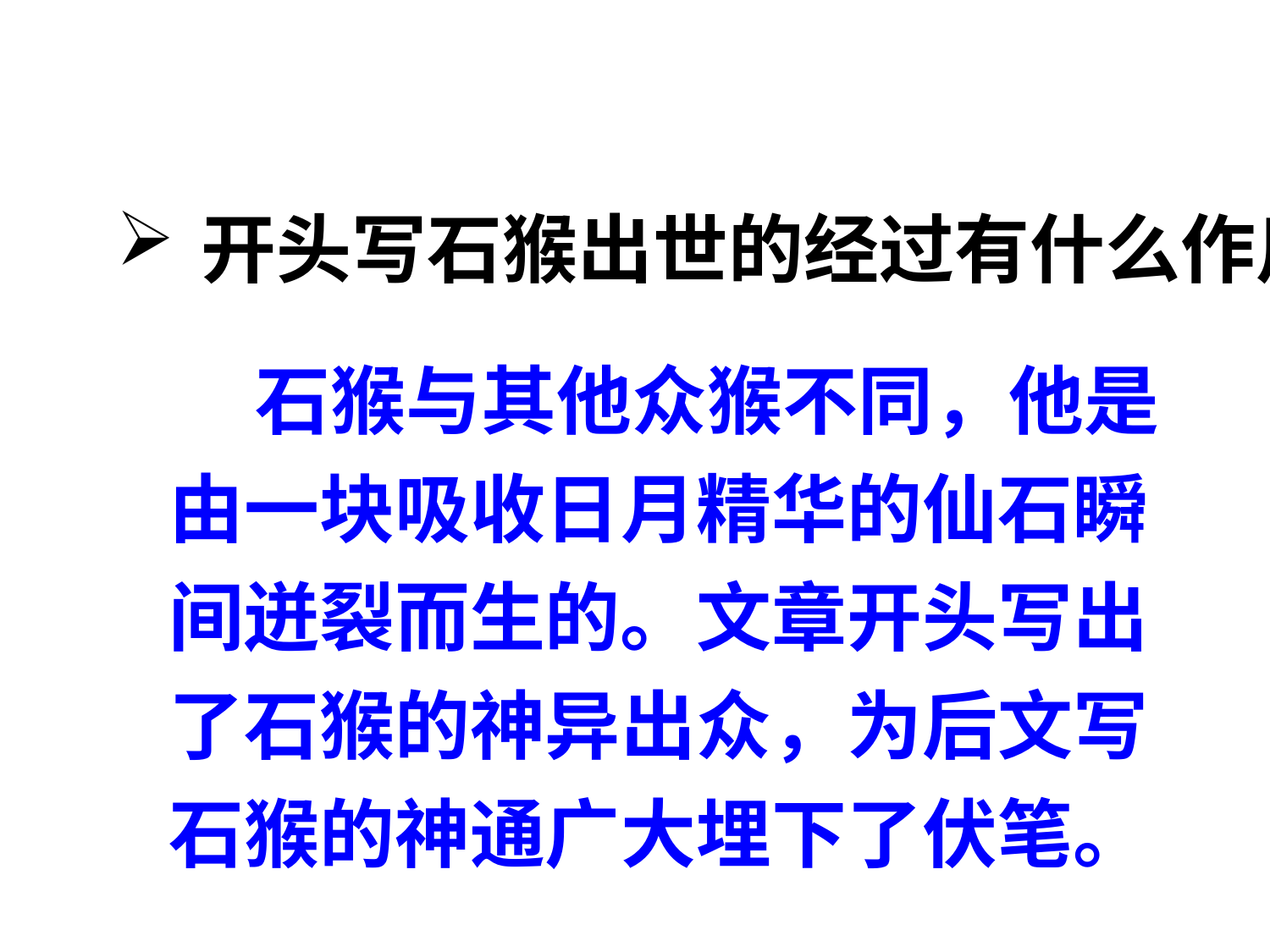

开头写石猴出世的经过有什么作用？
    石猴与其他众猴不同，他是由一块吸收日月精华的仙石瞬间迸裂而生的。文章开头写出了石猴的神异出众，为后文写石猴的神通广大埋下了伏笔。